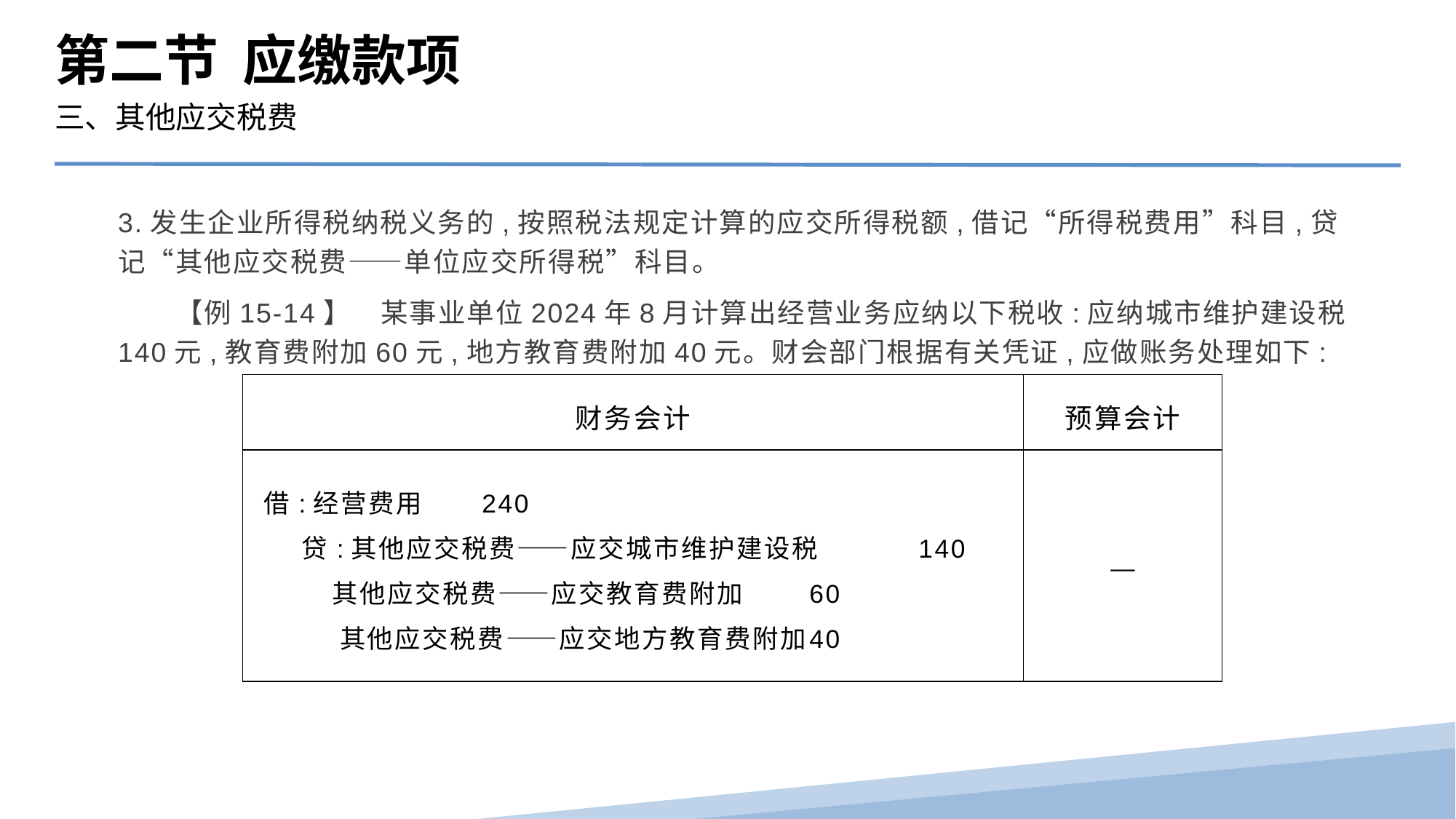

第二节  应缴款项
三、其他应交税费
3.发生企业所得税纳税义务的,按照税法规定计算的应交所得税额,借记“所得税费用”科目,贷记“其他应交税费——单位应交所得税”科目。
　　【例15-14】　某事业单位2024年8月计算出经营业务应纳以下税收:应纳城市维护建设税140元,教育费附加60元,地方教育费附加40元。财会部门根据有关凭证,应做账务处理如下:
| 财务会计 | 预算会计 |
| --- | --- |
| 借:经营费用 240 贷:其他应交税费——应交城市维护建设税 140 其他应交税费——应交教育费附加 60 其他应交税费——应交地方教育费附加 40 | — |